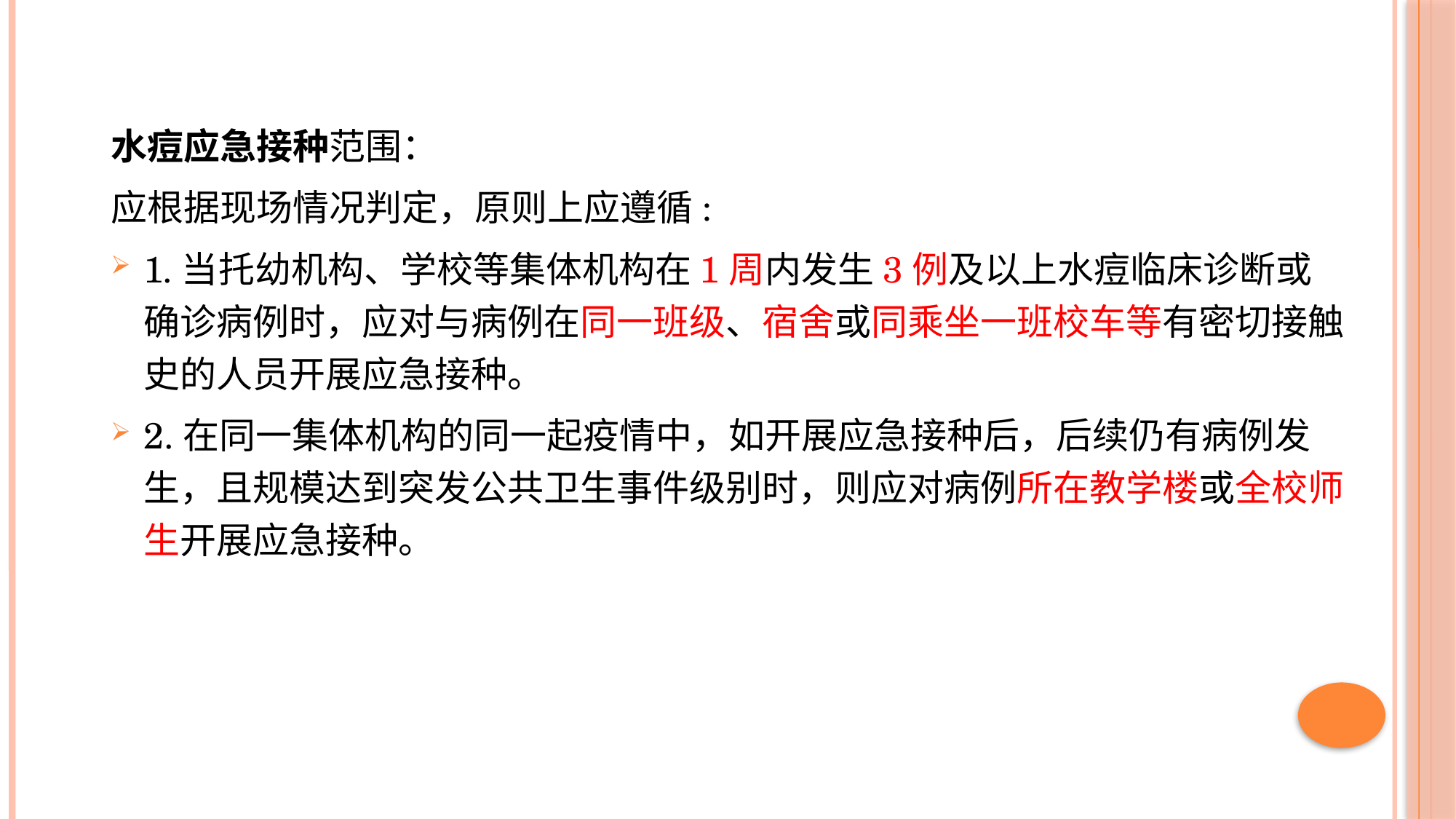

水痘应急接种范围：
应根据现场情况判定，原则上应遵循:
1.当托幼机构、学校等集体机构在1周内发生3例及以上水痘临床诊断或确诊病例时，应对与病例在同一班级、宿舍或同乘坐一班校车等有密切接触史的人员开展应急接种。
2.在同一集体机构的同一起疫情中，如开展应急接种后，后续仍有病例发生，且规模达到突发公共卫生事件级别时，则应对病例所在教学楼或全校师生开展应急接种。